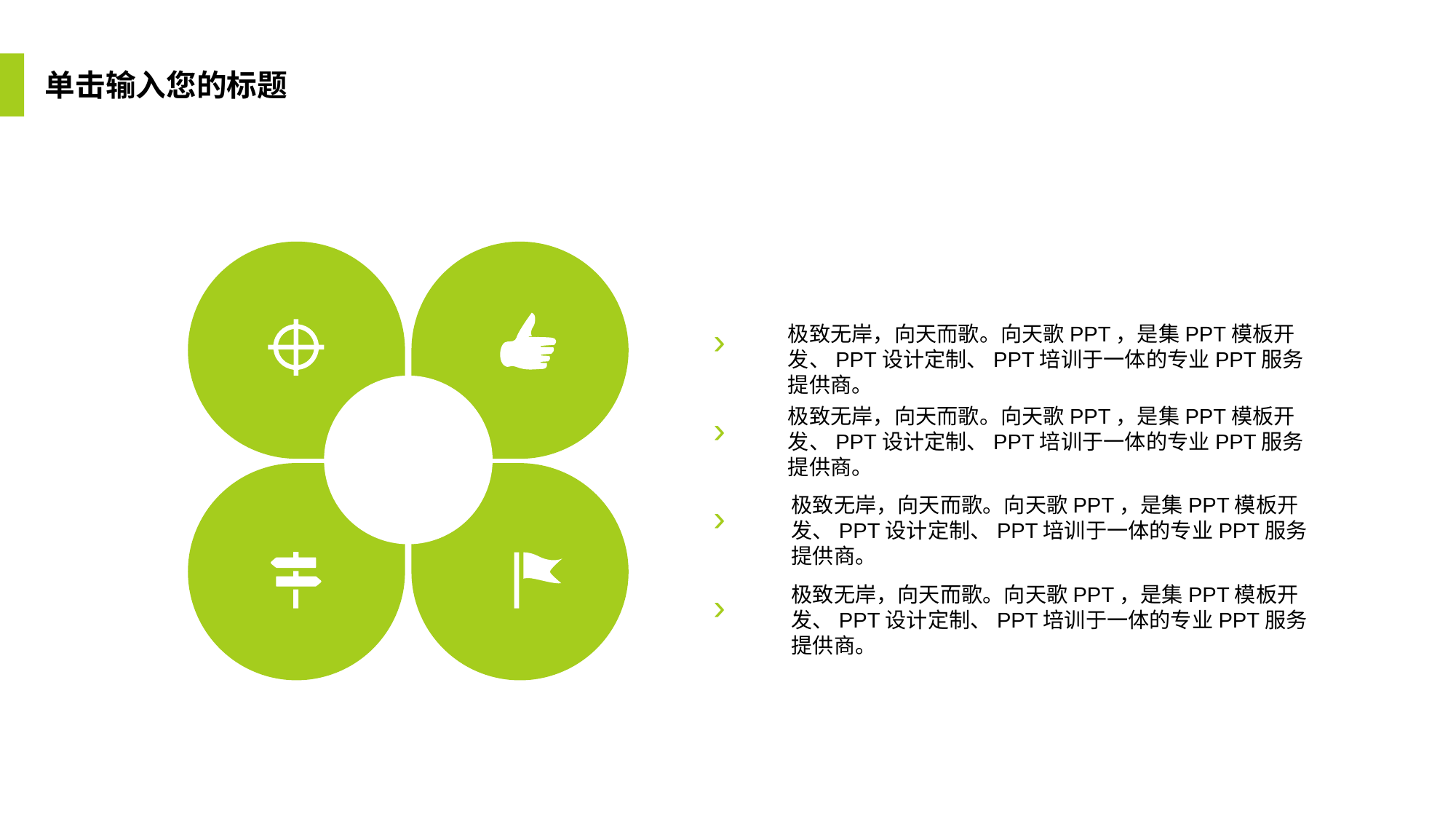

单击输入您的标题

›
极致无岸，向天而歌。向天歌PPT，是集PPT模板开发、PPT设计定制、PPT培训于一体的专业PPT服务提供商。

极致无岸，向天而歌。向天歌PPT，是集PPT模板开发、PPT设计定制、PPT培训于一体的专业PPT服务提供商。
›

极致无岸，向天而歌。向天歌PPT，是集PPT模板开发、PPT设计定制、PPT培训于一体的专业PPT服务提供商。
›

极致无岸，向天而歌。向天歌PPT，是集PPT模板开发、PPT设计定制、PPT培训于一体的专业PPT服务提供商。
›